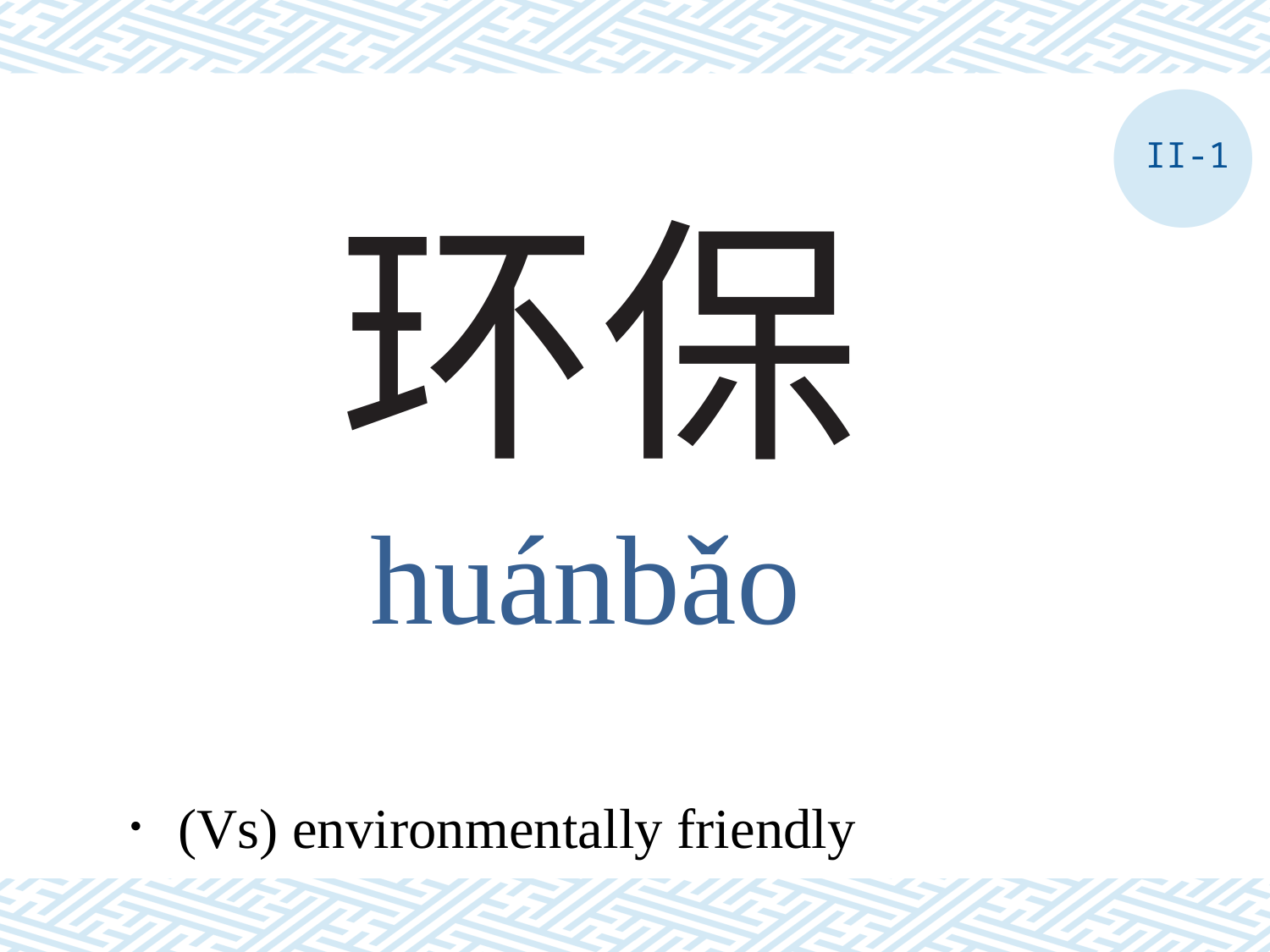

II-1

# 环保
huánbǎo
．(Vs) environmentally friendly